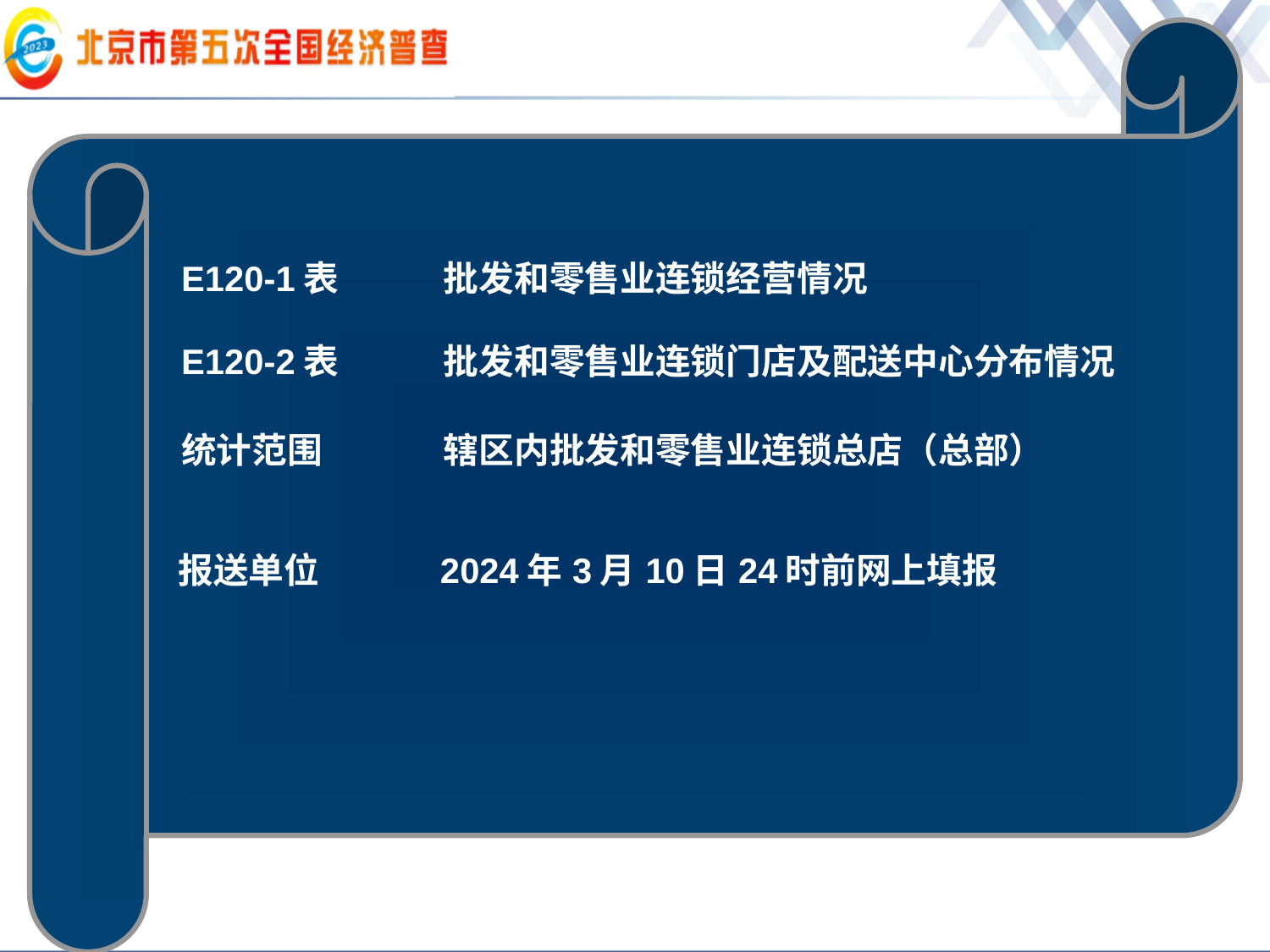

| E120-1表 | 批发和零售业连锁经营情况 |
| --- | --- |
| E120-2表 | 批发和零售业连锁门店及配送中心分布情况 |
| 统计范围 | 辖区内批发和零售业连锁总店（总部） |
| 报送单位 | 2024年3月10日24时前网上填报 |
|  |  |